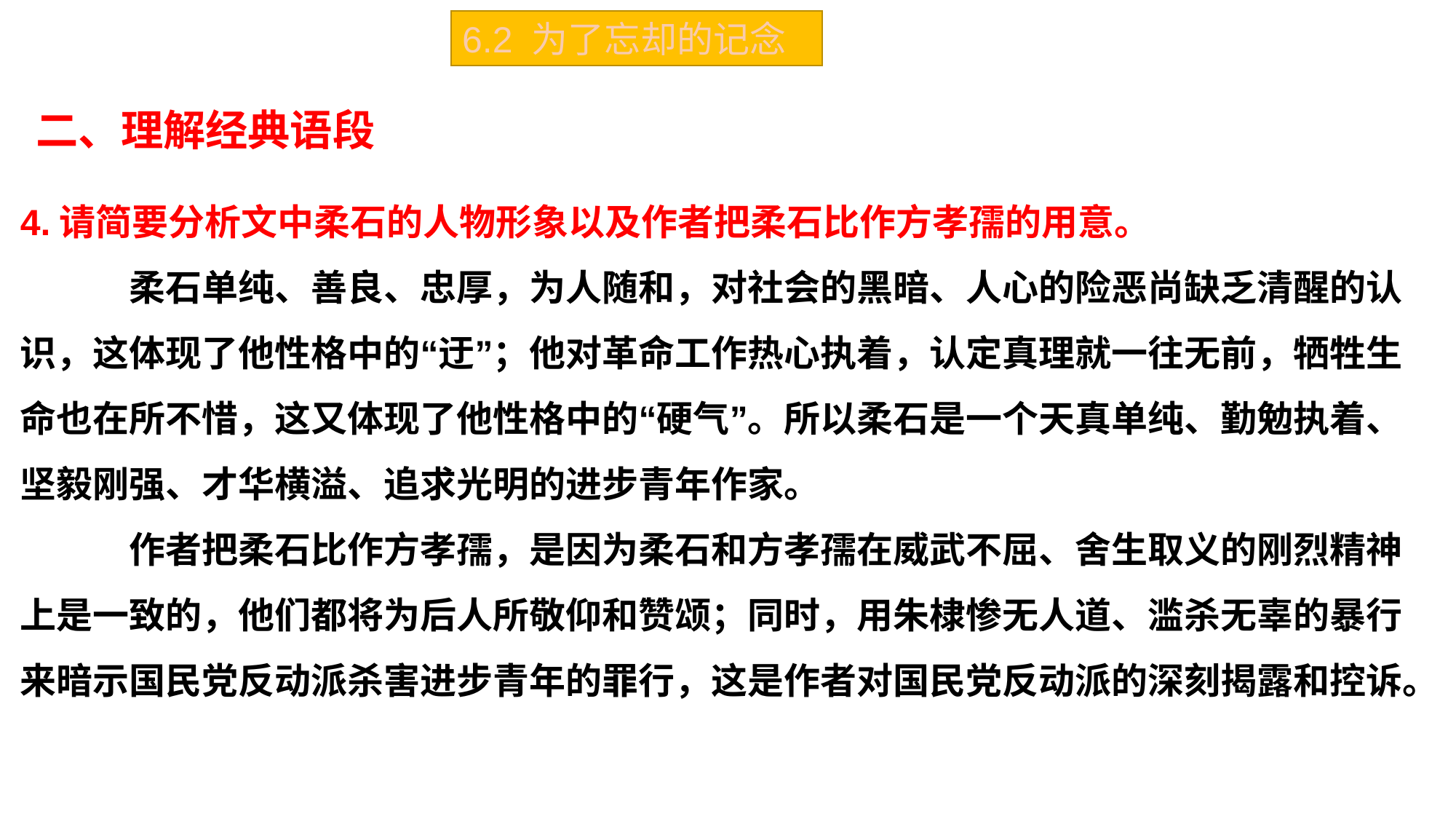

6.2 为了忘却的记念
二、理解经典语段
4.请简要分析文中柔石的人物形象以及作者把柔石比作方孝孺的用意。
	柔石单纯、善良、忠厚，为人随和，对社会的黑暗、人心的险恶尚缺乏清醒的认识，这体现了他性格中的“迂”；他对革命工作热心执着，认定真理就一往无前，牺牲生命也在所不惜，这又体现了他性格中的“硬气”。所以柔石是一个天真单纯、勤勉执着、坚毅刚强、才华横溢、追求光明的进步青年作家。
	作者把柔石比作方孝孺，是因为柔石和方孝孺在威武不屈、舍生取义的刚烈精神上是一致的，他们都将为后人所敬仰和赞颂；同时，用朱棣惨无人道、滥杀无辜的暴行来暗示国民党反动派杀害进步青年的罪行，这是作者对国民党反动派的深刻揭露和控诉。